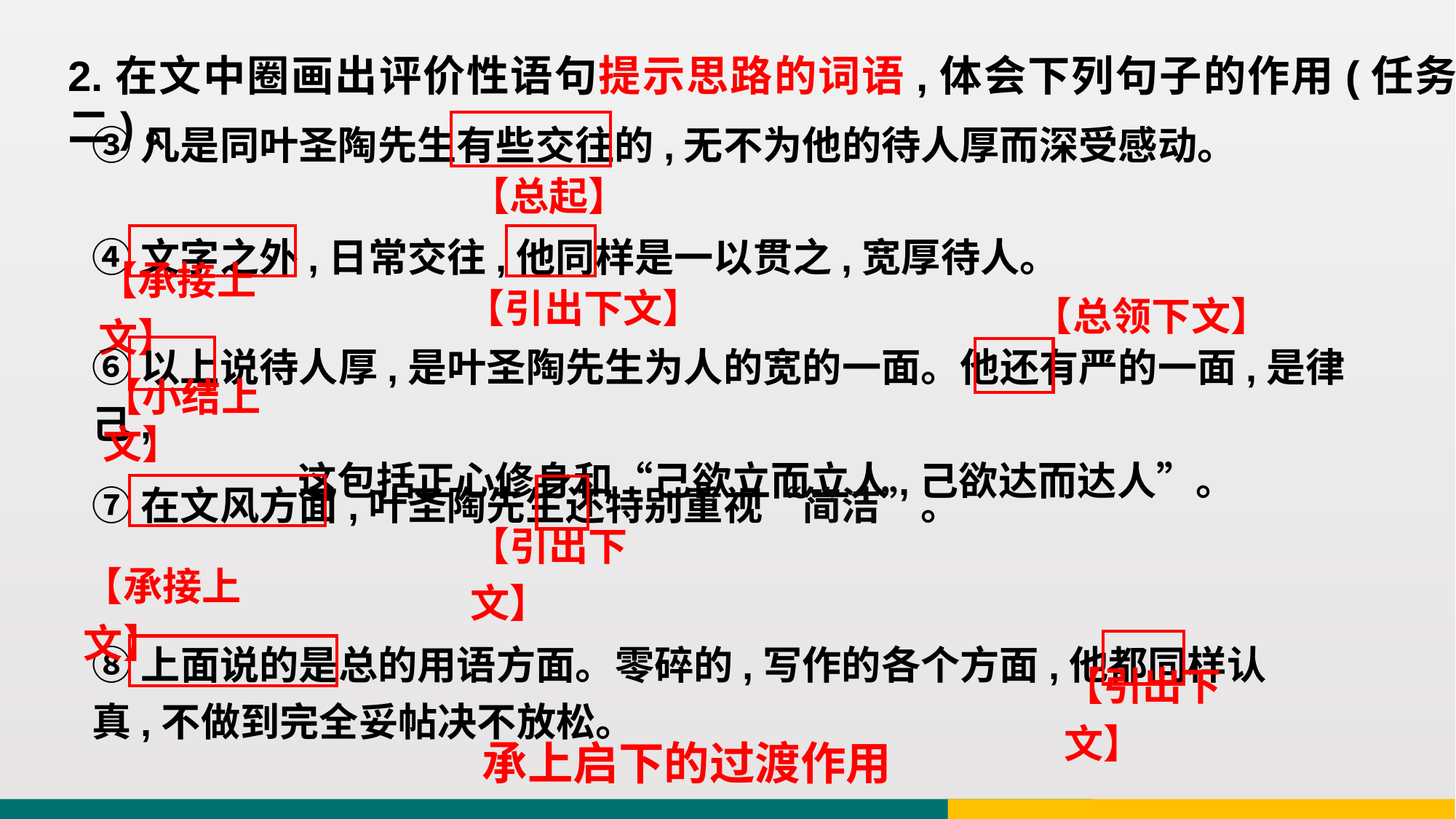

2.在文中圈画出评价性语句提示思路的词语,体会下列句子的作用(任务二)。
③凡是同叶圣陶先生有些交往的,无不为他的待人厚而深受感动。

【总起】
④文字之外,日常交往,他同样是一以贯之,宽厚待人。

【引出下文】
【承接上文】
【总领下文】
⑥以上说待人厚,是叶圣陶先生为人的宽的一面。他还有严的一面,是律己,
                      这包括正心修身和“己欲立而立人,己欲达而达人”。

【小结上文】
⑦在文风方面,叶圣陶先生还特别重视“简洁”。

【引出下文】
【承接上文】
⑧上面说的是总的用语方面。零碎的,写作的各个方面,他都同样认真,不做到完全妥帖决不放松。

【引出下文】
承上启下的过渡作用